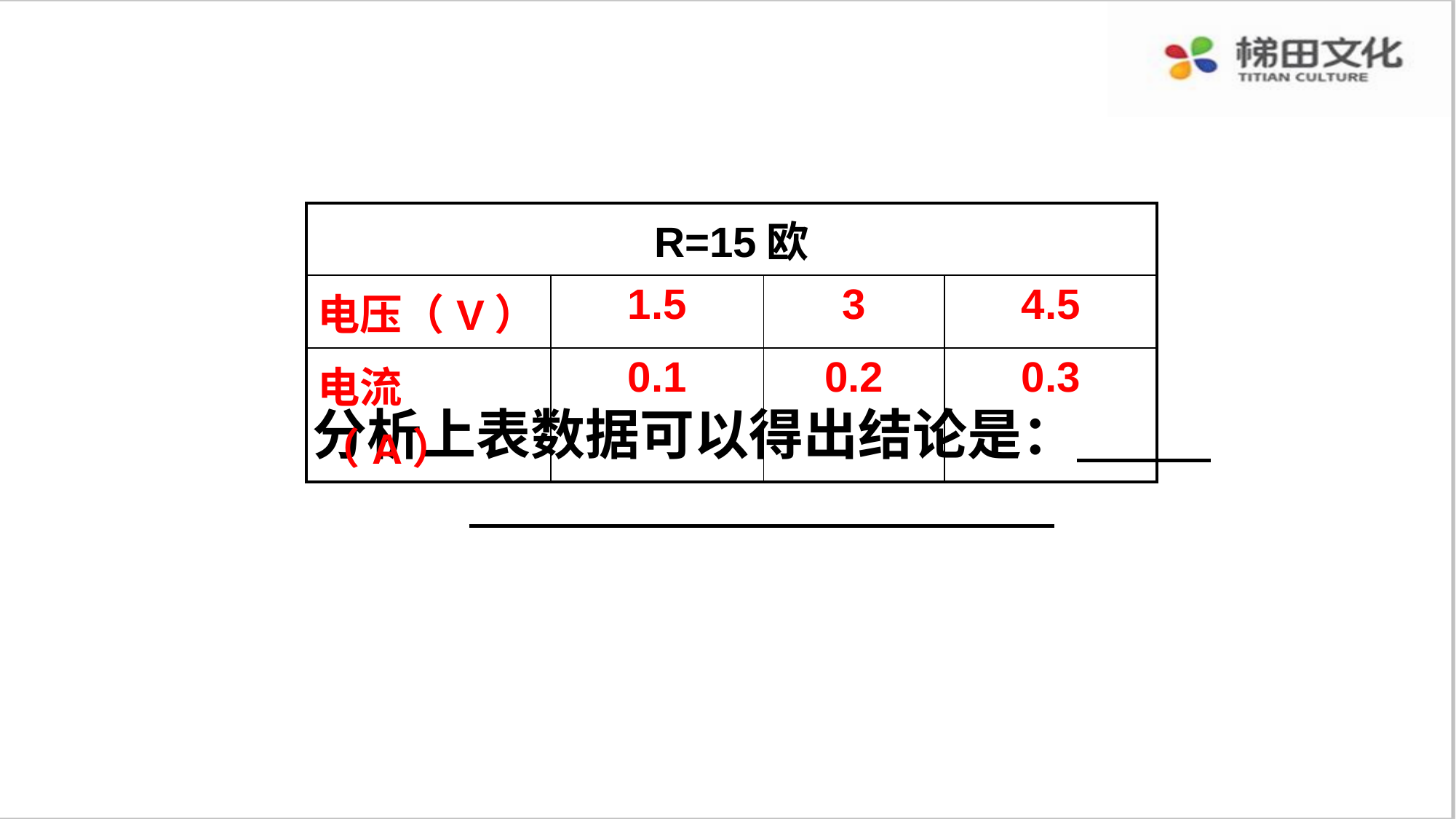

| R=15欧 |  |  |  |
| --- | --- | --- | --- |
| 电压（V） | 1.5 | 3 | 4.5 |
| 电流 （A） | 0.1 | 0.2 | 0.3 |
分析上表数据可以得出结论是：